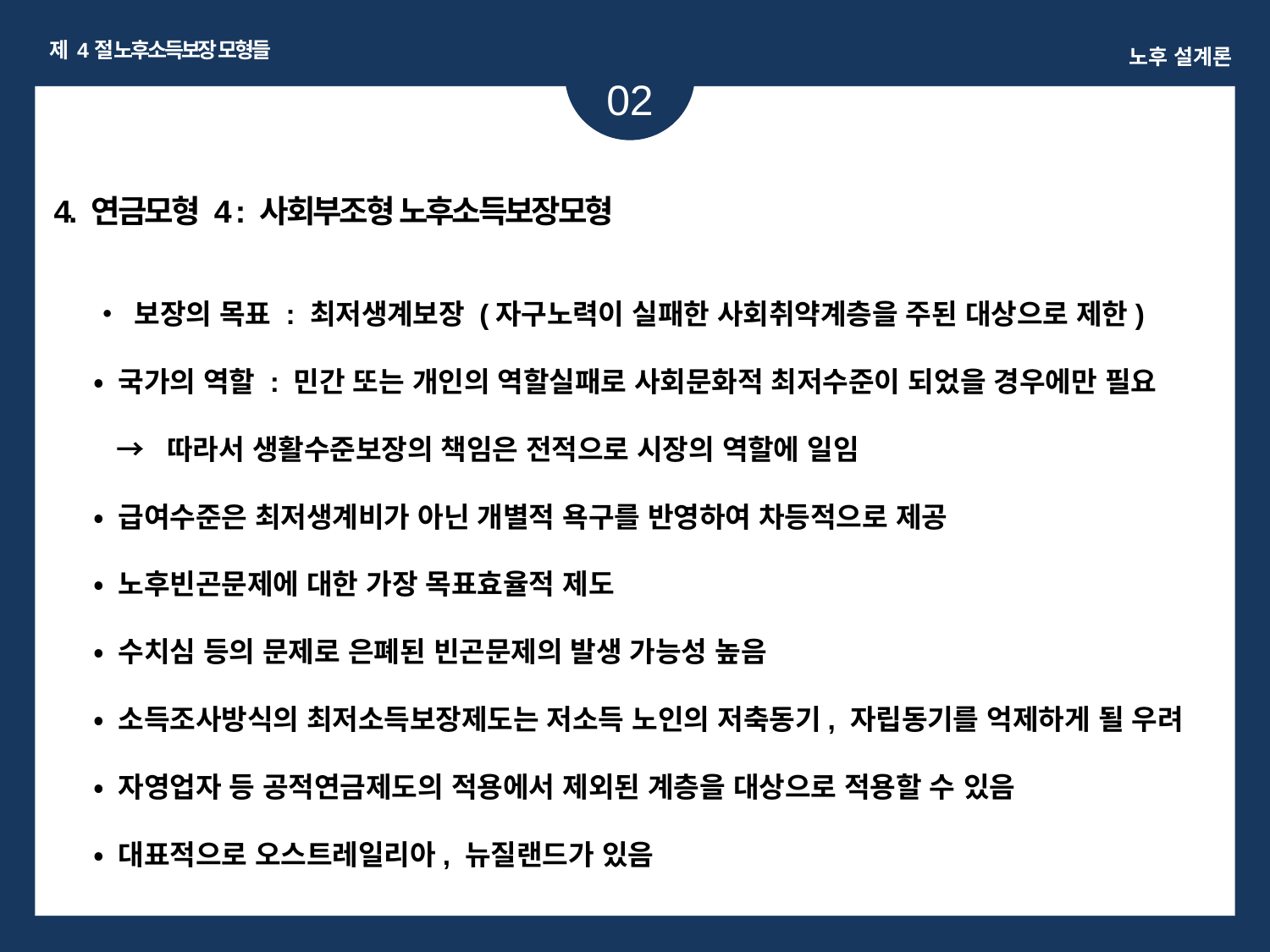

제 4절 노후소득보장 모형들
노후 설계론
02

4. 연금모형 4 : 사회부조형 노후소득보장모형
• 보장의 목표 : 최저생계보장 (자구노력이 실패한 사회취약계층을 주된 대상으로 제한)
• 국가의 역할 : 민간 또는 개인의 역할실패로 사회문화적 최저수준이 되었을 경우에만 필요
   →  따라서 생활수준보장의 책임은 전적으로 시장의 역할에 일임
• 급여수준은 최저생계비가 아닌 개별적 욕구를 반영하여 차등적으로 제공
• 노후빈곤문제에 대한 가장 목표효율적 제도
• 수치심 등의 문제로 은폐된 빈곤문제의 발생 가능성 높음
• 소득조사방식의 최저소득보장제도는 저소득 노인의 저축동기, 자립동기를 억제하게 될 우려
• 자영업자 등 공적연금제도의 적용에서 제외된 계층을 대상으로 적용할 수 있음
• 대표적으로 오스트레일리아, 뉴질랜드가 있음